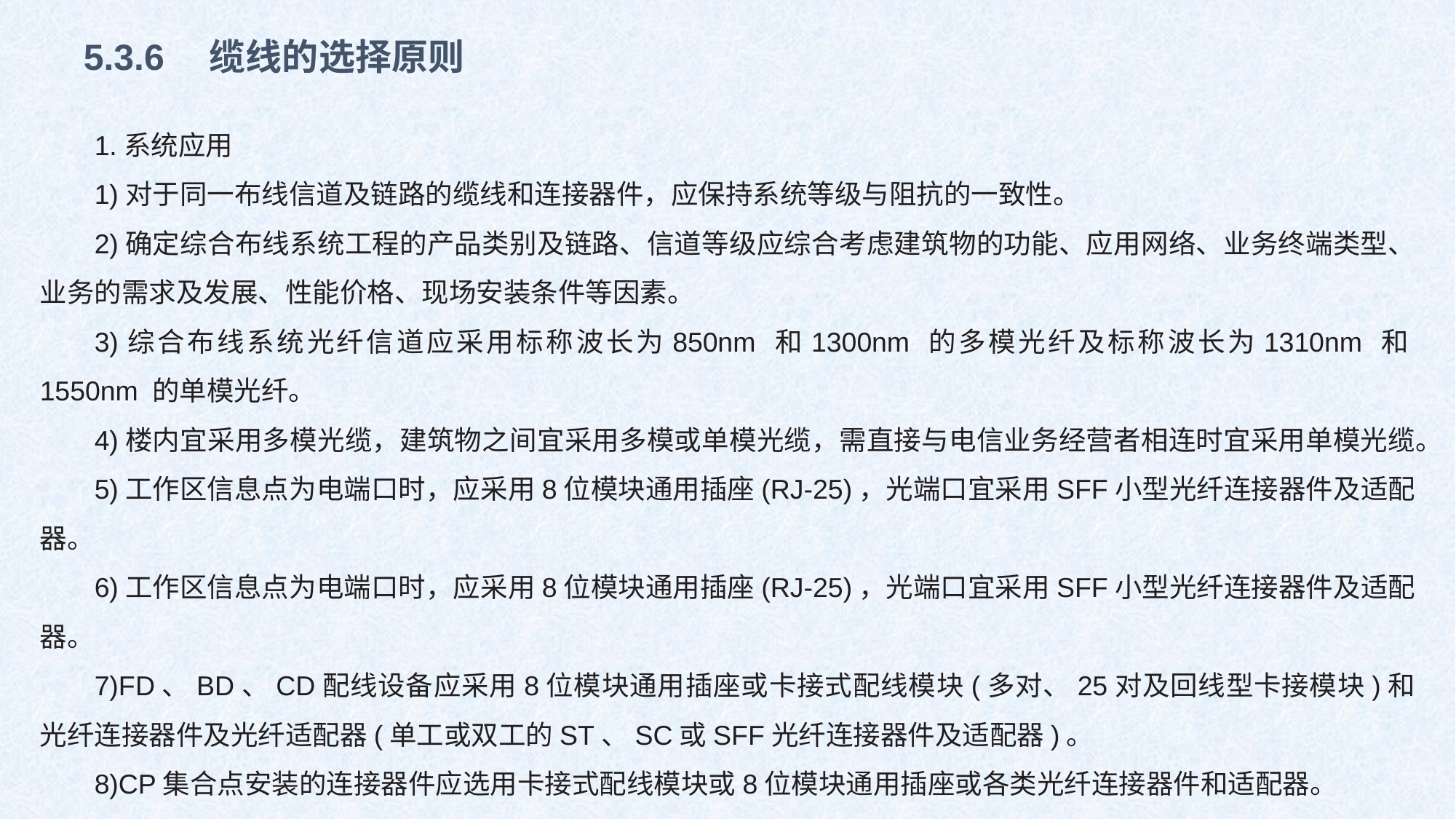

5.3.6　缆线的选择原则
1.系统应用
1)对于同一布线信道及链路的缆线和连接器件，应保持系统等级与阻抗的一致性。
2)确定综合布线系统工程的产品类别及链路、信道等级应综合考虑建筑物的功能、应用网络、业务终端类型、业务的需求及发展、性能价格、现场安装条件等因素。
3)综合布线系统光纤信道应采用标称波长为850nm 和1300nm 的多模光纤及标称波长为1310nm 和1550nm 的单模光纤。
4)楼内宜采用多模光缆，建筑物之间宜采用多模或单模光缆，需直接与电信业务经营者相连时宜采用单模光缆。
5)工作区信息点为电端口时，应采用8位模块通用插座(RJ-25)，光端口宜采用SFF小型光纤连接器件及适配器。
6)工作区信息点为电端口时，应采用8位模块通用插座(RJ-25)，光端口宜采用SFF小型光纤连接器件及适配器。
7)FD、BD、CD配线设备应采用8位模块通用插座或卡接式配线模块(多对、25对及回线型卡接模块)和光纤连接器件及光纤适配器(单工或双工的ST、SC或SFF光纤连接器件及适配器)。
8)CP集合点安装的连接器件应选用卡接式配线模块或8位模块通用插座或各类光纤连接器件和适配器。